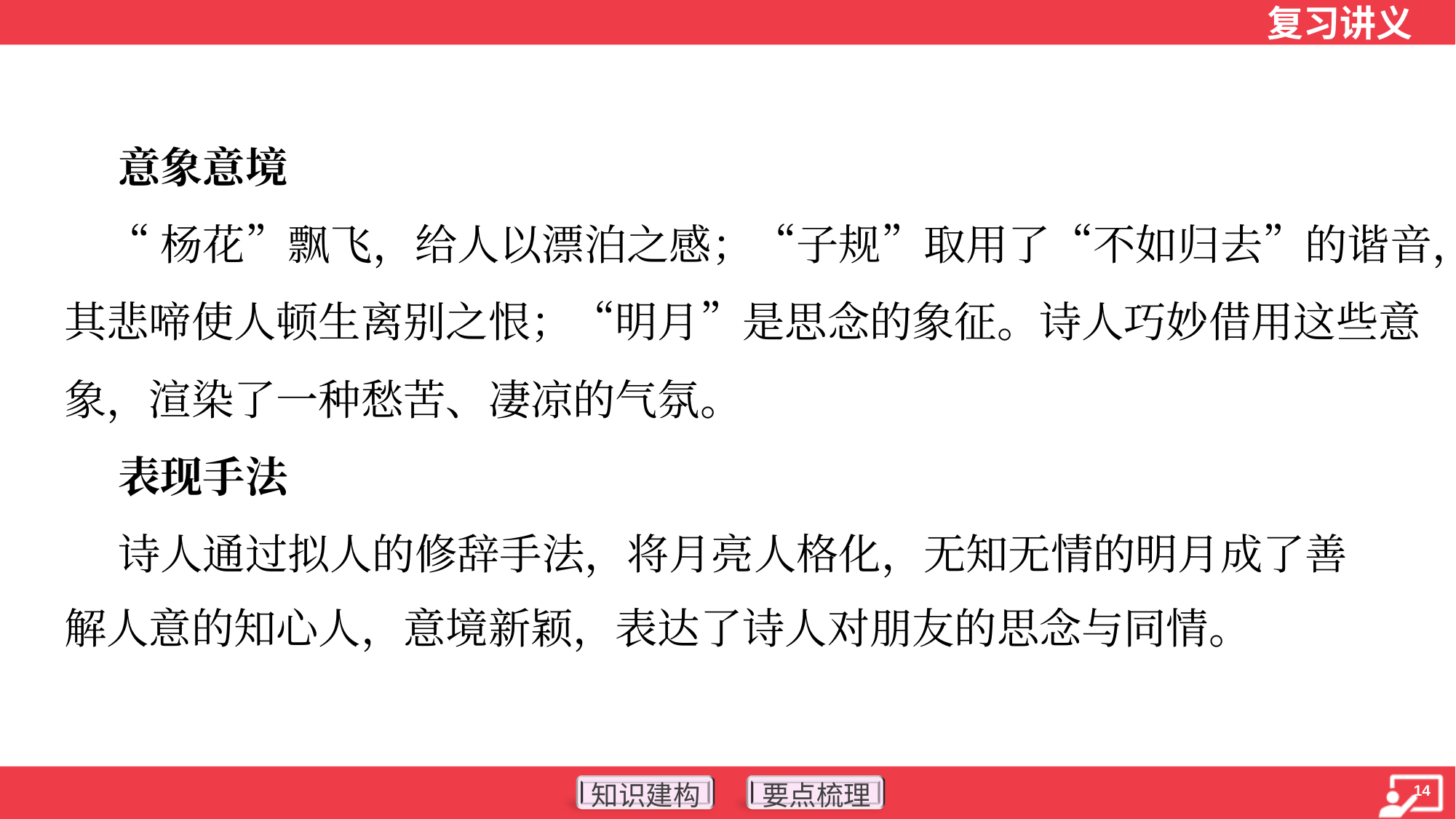

意象意境
    “杨花”飘飞，给人以漂泊之感；“子规”取用了“不如归去”的谐音，
其悲啼使人顿生离别之恨；“明月”是思念的象征。诗人巧妙借用这些意
象，渲染了一种愁苦、凄凉的气氛。
    表现手法
    诗人通过拟人的修辞手法，将月亮人格化，无知无情的明月成了善
解人意的知心人，意境新颖，表达了诗人对朋友的思念与同情。